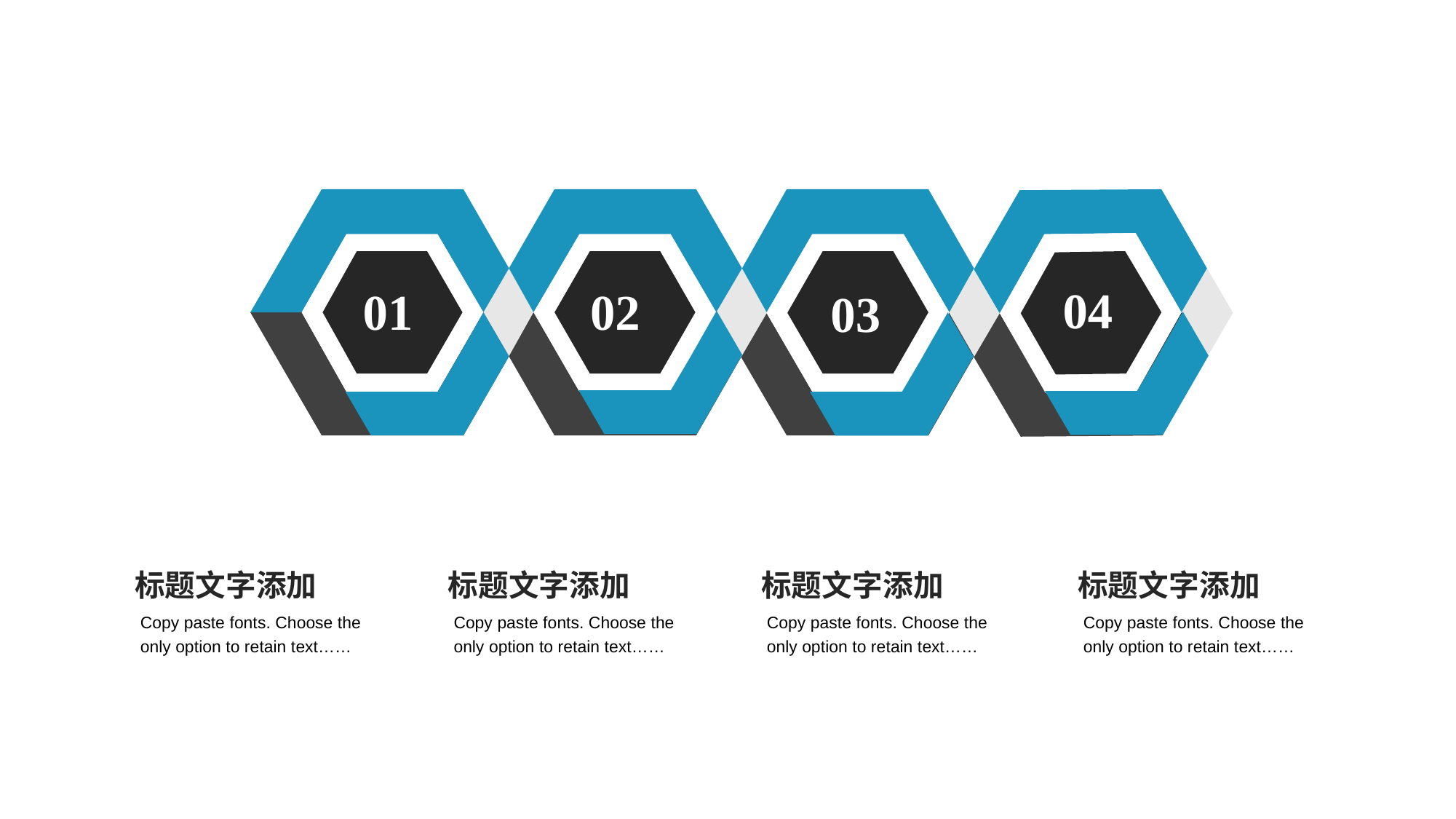

04
01
02
03

标题文字添加
Copy paste fonts. Choose the only option to retain text……
标题文字添加
Copy paste fonts. Choose the only option to retain text……
标题文字添加
Copy paste fonts. Choose the only option to retain text……
标题文字添加
Copy paste fonts. Choose the only option to retain text……